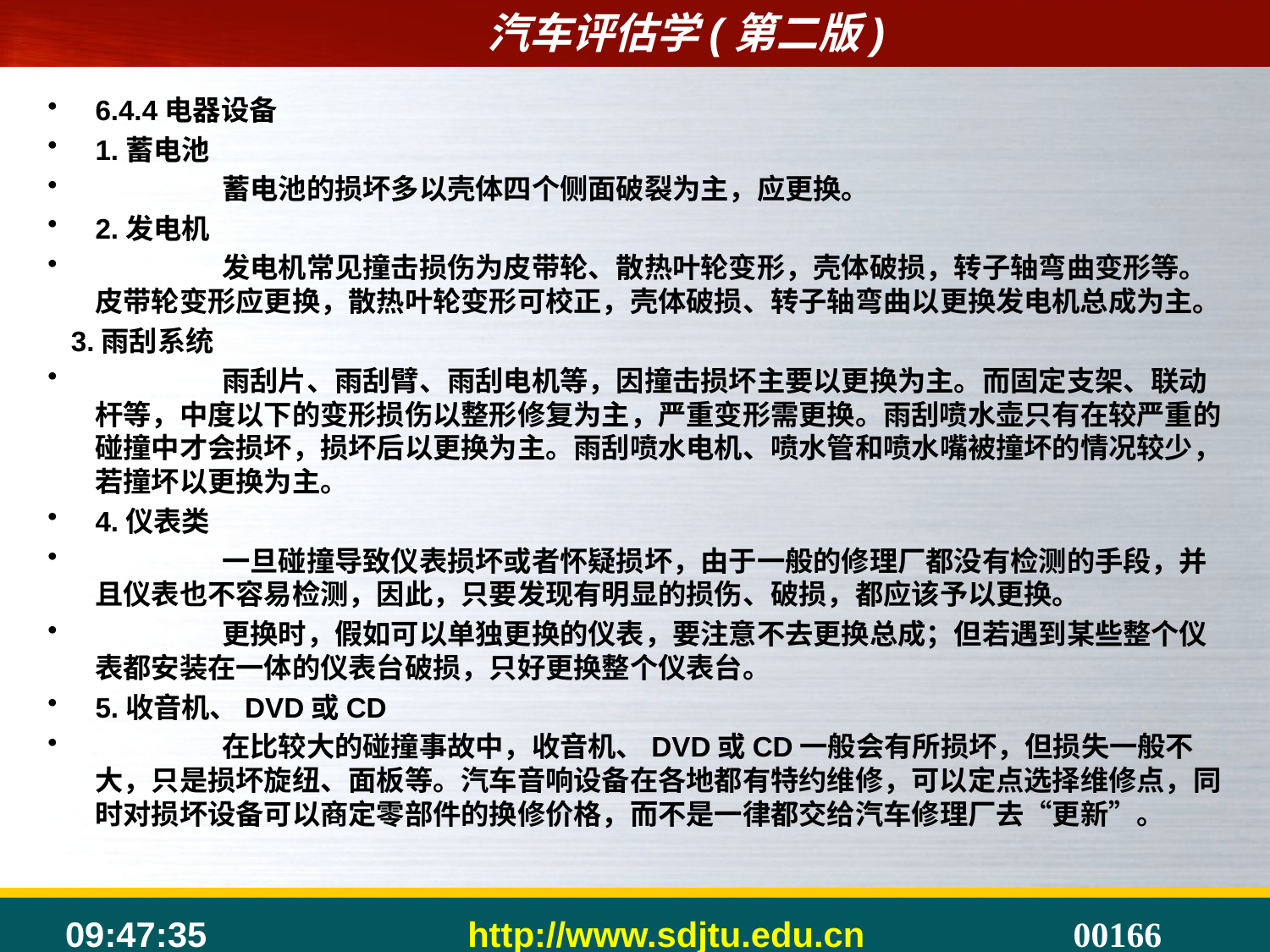

#
6.4.4电器设备
1.蓄电池
	蓄电池的损坏多以壳体四个侧面破裂为主，应更换。
2.发电机
	发电机常见撞击损伤为皮带轮、散热叶轮变形，壳体破损，转子轴弯曲变形等。皮带轮变形应更换，散热叶轮变形可校正，壳体破损、转子轴弯曲以更换发电机总成为主。
   3.雨刮系统
	雨刮片、雨刮臂、雨刮电机等，因撞击损坏主要以更换为主。而固定支架、联动杆等，中度以下的变形损伤以整形修复为主，严重变形需更换。雨刮喷水壶只有在较严重的碰撞中才会损坏，损坏后以更换为主。雨刮喷水电机、喷水管和喷水嘴被撞坏的情况较少，若撞坏以更换为主。
4.仪表类
	一旦碰撞导致仪表损坏或者怀疑损坏，由于一般的修理厂都没有检测的手段，并且仪表也不容易检测，因此，只要发现有明显的损伤、破损，都应该予以更换。
	更换时，假如可以单独更换的仪表，要注意不去更换总成；但若遇到某些整个仪表都安装在一体的仪表台破损，只好更换整个仪表台。
5.收音机、DVD或CD
	在比较大的碰撞事故中，收音机、DVD或CD一般会有所损坏，但损失一般不大，只是损坏旋纽、面板等。汽车音响设备在各地都有特约维修，可以定点选择维修点，同时对损坏设备可以商定零部件的换修价格，而不是一律都交给汽车修理厂去“更新”。